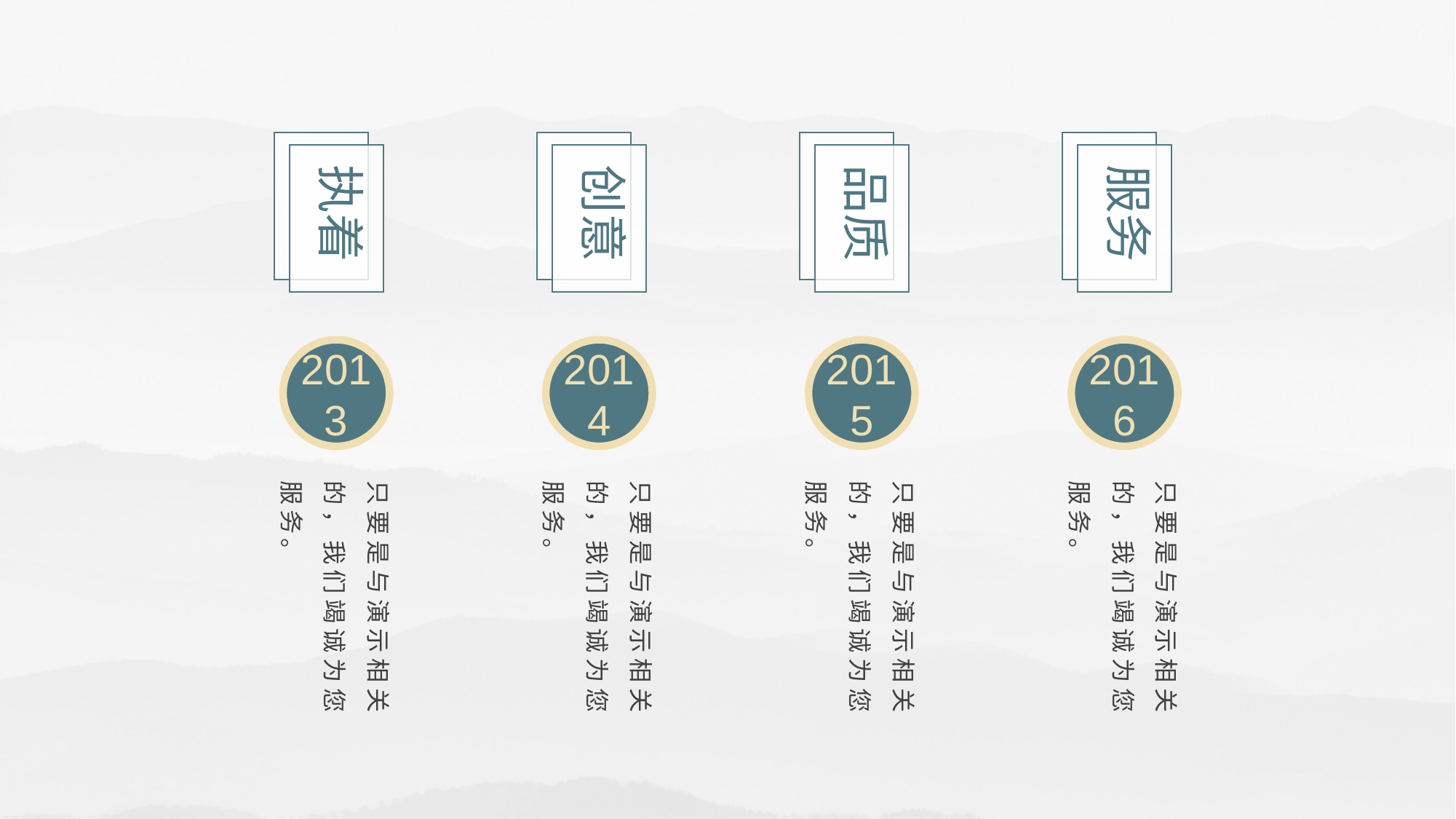

执着
创意
品质
服务
2013
2014
2015
2016
只要是与演示相关的，我们竭诚为您服务。
只要是与演示相关的，我们竭诚为您服务。
只要是与演示相关的，我们竭诚为您服务。
只要是与演示相关的，我们竭诚为您服务。